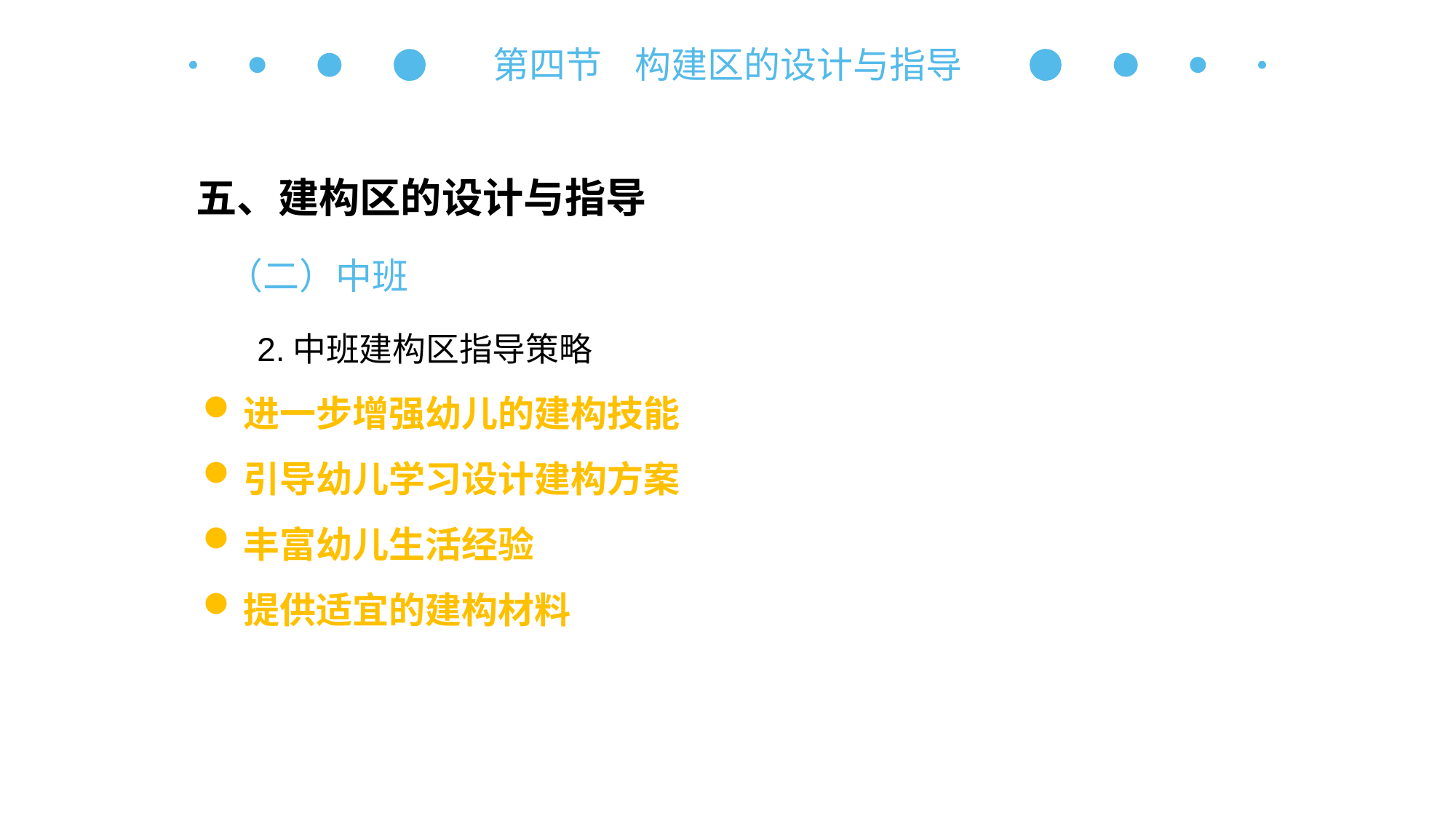

第四节    构建区的设计与指导

五、建构区的设计与指导
（二）中班
2.中班建构区指导策略
进一步增强幼儿的建构技能
引导幼儿学习设计建构方案
丰富幼儿生活经验
提供适宜的建构材料